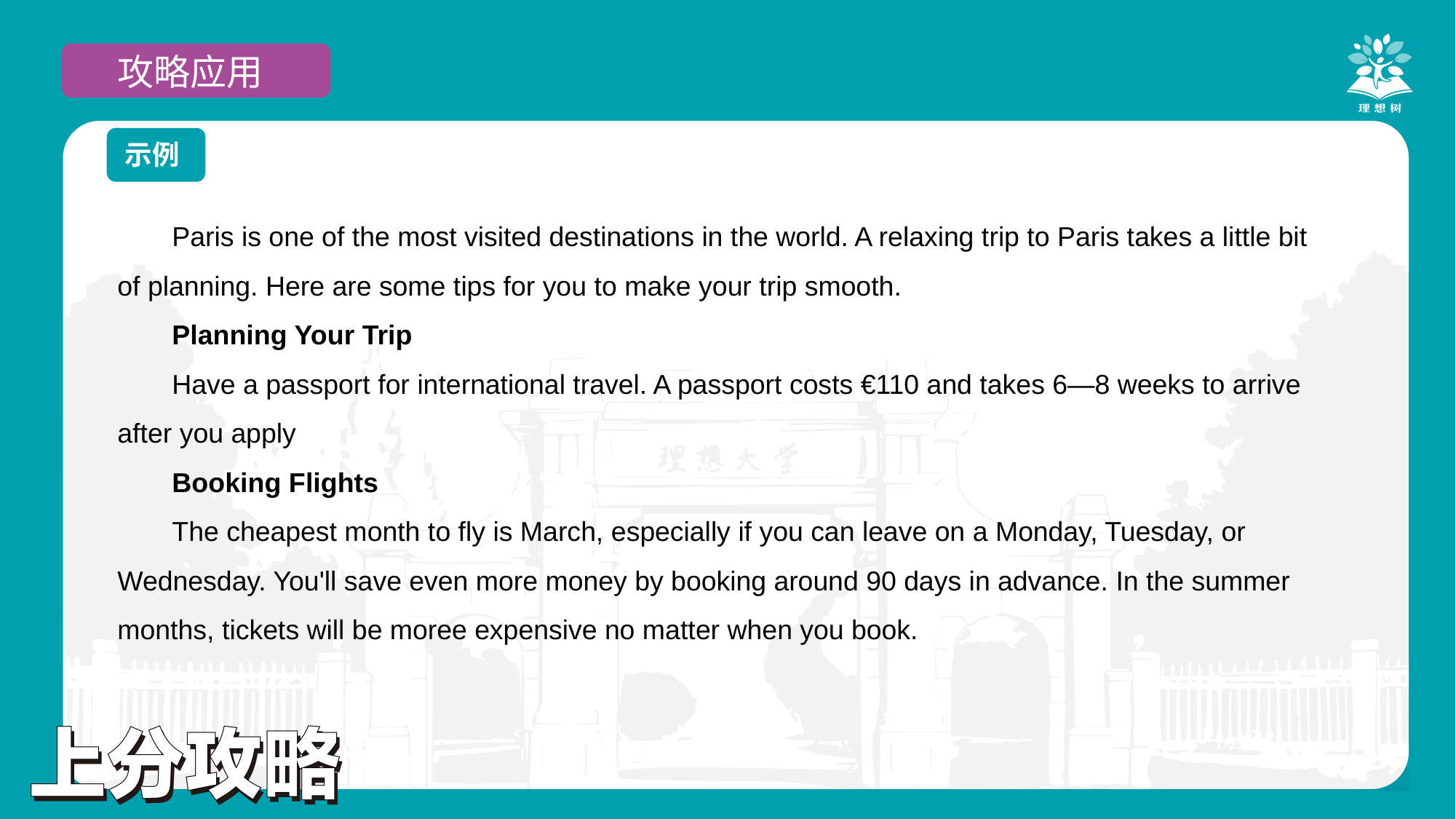

攻略应用

示例
Paris is one of the most visited destinations in the world. A relaxing trip to Paris takes a little bit of planning. Here are some tips for you to make your trip smooth.
Planning Your Trip
Have a passport for international travel. A passport costs €110 and takes 6—8 weeks to arrive after you apply
Booking Flights
The cheapest month to fly is March, especially if you can leave on a Monday, Tuesday, or Wednesday. You'll save even more money by booking around 90 days in advance. In the summer months, tickets will be moree expensive no matter when you book.